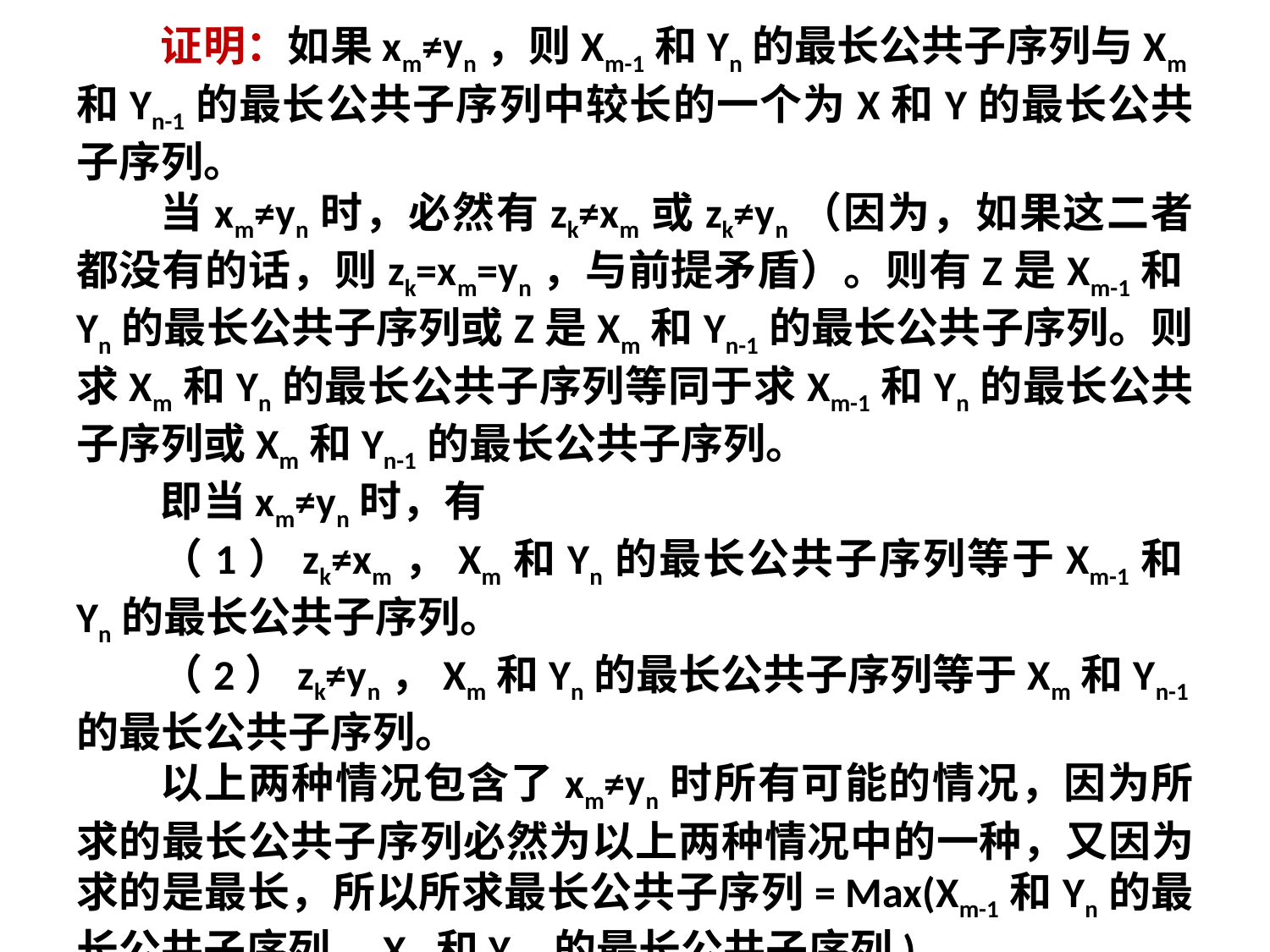

证明：如果xm≠yn，则Xm-1和Yn的最长公共子序列与Xm和Yn-1的最长公共子序列中较长的一个为X和Y的最长公共子序列。
当xm≠yn时，必然有zk≠xm或zk≠yn（因为，如果这二者都没有的话，则zk=xm=yn，与前提矛盾）。则有Z是Xm-1和Yn的最长公共子序列或Z是Xm和Yn-1的最长公共子序列。则求Xm和Yn的最长公共子序列等同于求Xm-1和Yn的最长公共子序列或Xm和Yn-1的最长公共子序列。
即当xm≠yn时，有
（1）zk≠xm，Xm和Yn的最长公共子序列等于Xm-1和Yn的最长公共子序列。
（2）zk≠yn，Xm和Yn的最长公共子序列等于Xm和Yn-1的最长公共子序列。
以上两种情况包含了xm≠yn时所有可能的情况，因为所求的最长公共子序列必然为以上两种情况中的一种，又因为求的是最长，所以所求最长公共子序列= Max(Xm-1和Yn的最长公共子序列，Xm和Yn-1的最长公共子序列)。